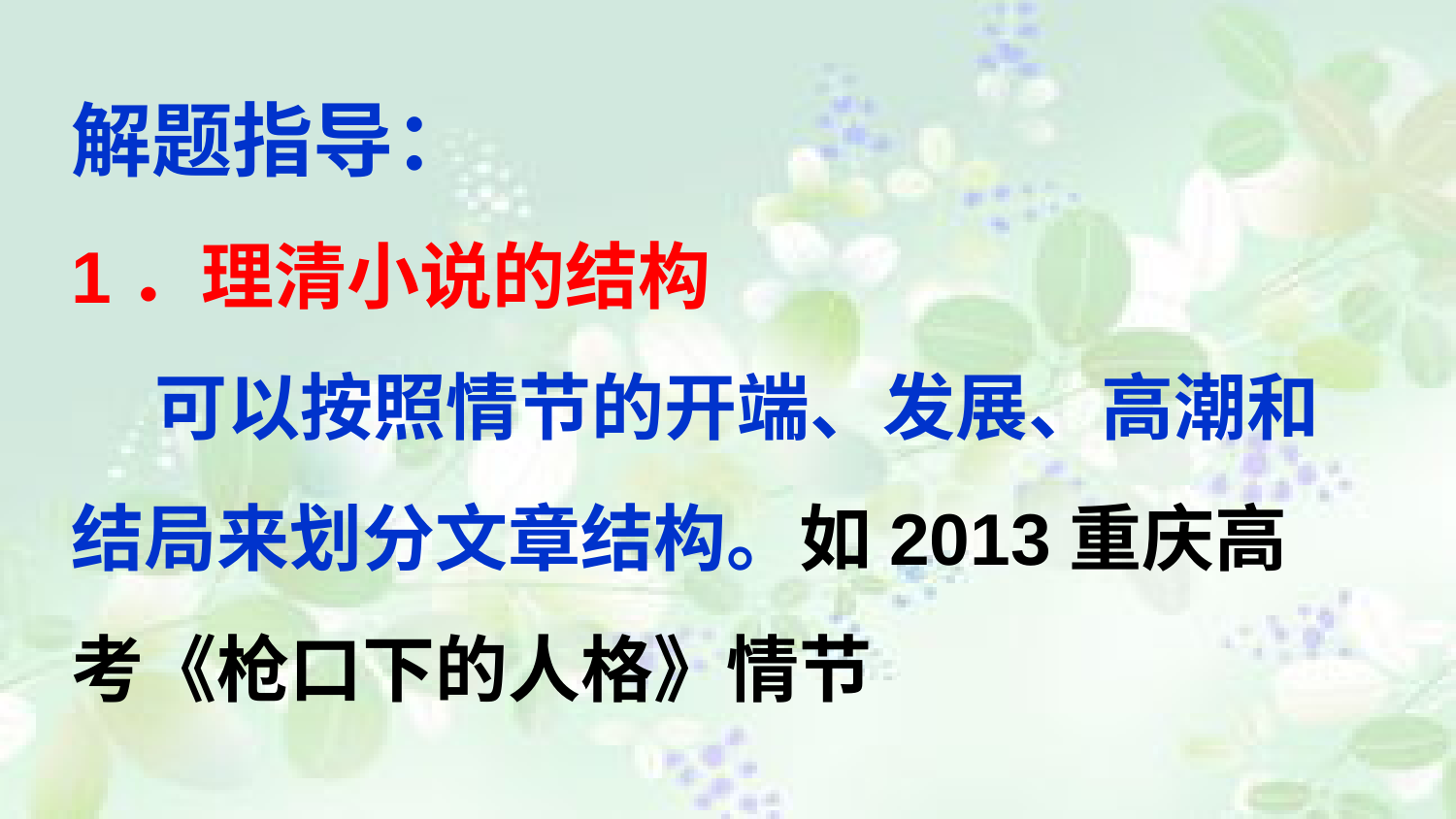

解题指导：
1．理清小说的结构
    可以按照情节的开端、发展、高潮和结局来划分文章结构。如2013重庆高考《枪口下的人格》情节